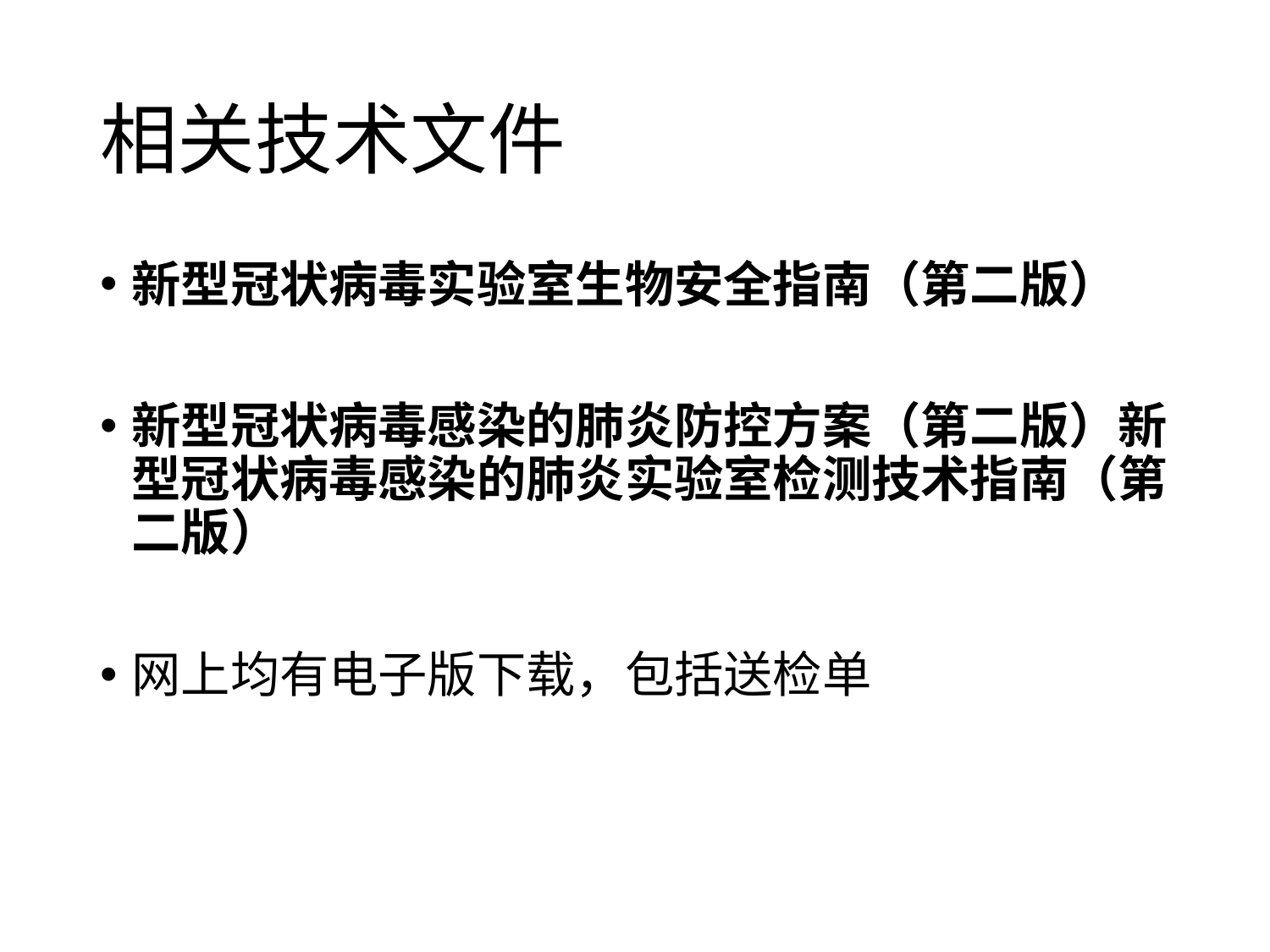

# 相关技术文件
新型冠状病毒实验室生物安全指南（第二版）

新型冠状病毒感染的肺炎防控方案（第二版）新型冠状病毒感染的肺炎实验室检测技术指南（第二版）

网上均有电子版下载，包括送检单